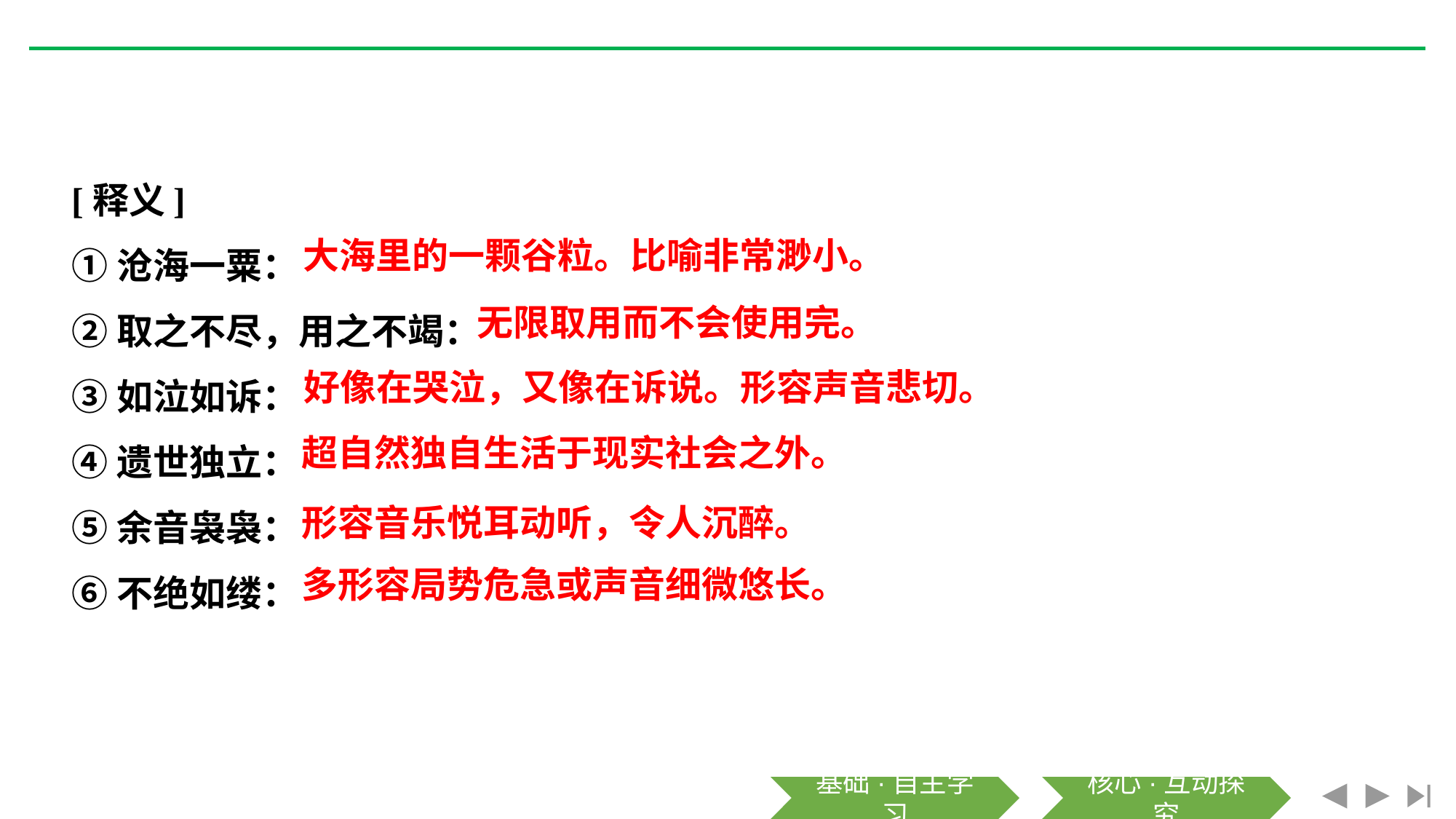

[释义]
①沧海一粟：
②取之不尽，用之不竭：
③如泣如诉：
④遗世独立：
⑤余音袅袅：
⑥不绝如缕：
大海里的一颗谷粒。比喻非常渺小。
无限取用而不会使用完。
好像在哭泣，又像在诉说。形容声音悲切。
超自然独自生活于现实社会之外。
形容音乐悦耳动听，令人沉醉。
多形容局势危急或声音细微悠长。